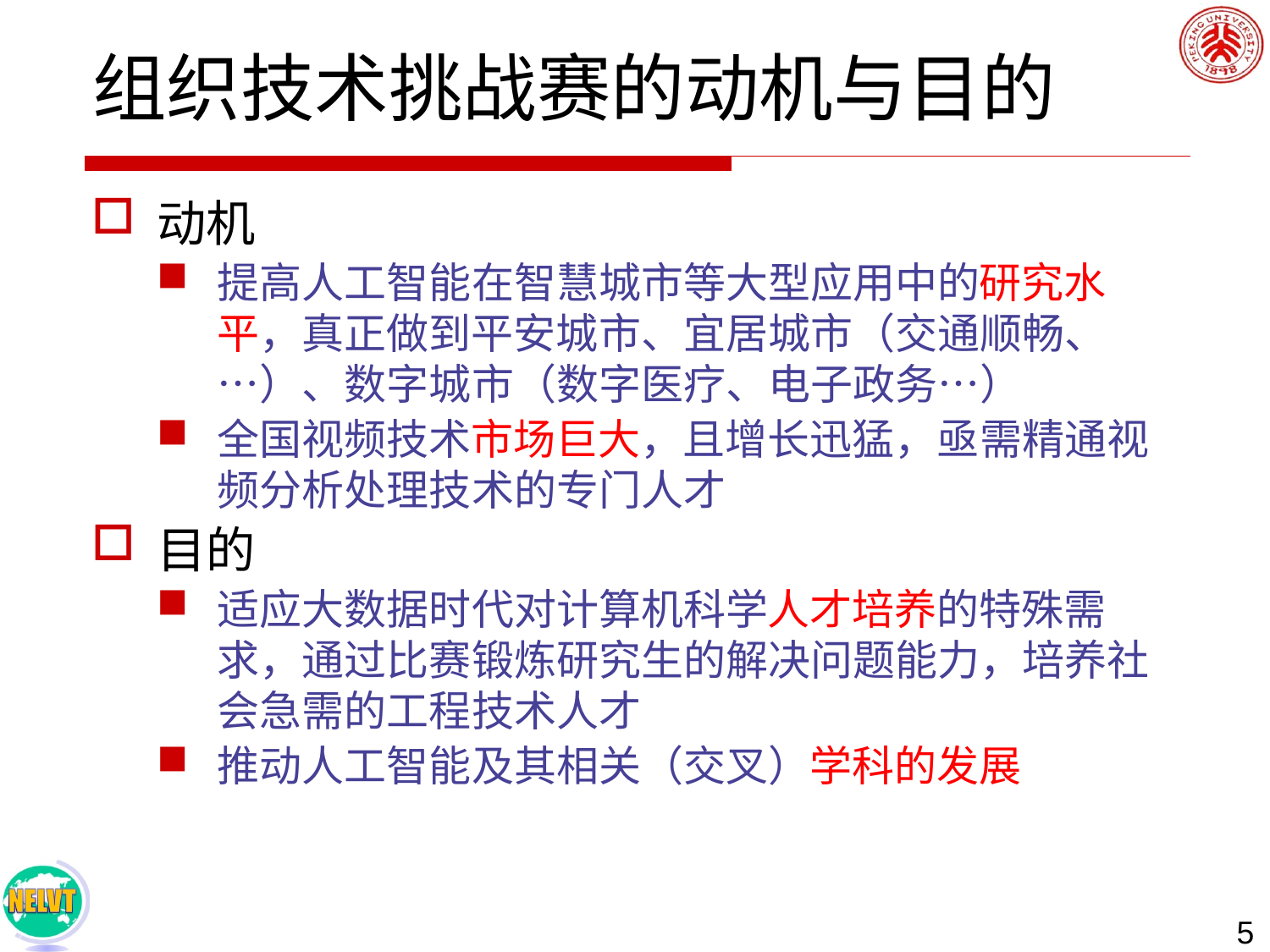

# 组织技术挑战赛的动机与目的
动机
提高人工智能在智慧城市等大型应用中的研究水平，真正做到平安城市、宜居城市（交通顺畅、…）、数字城市（数字医疗、电子政务…）
全国视频技术市场巨大，且增长迅猛，亟需精通视频分析处理技术的专门人才
目的
适应大数据时代对计算机科学人才培养的特殊需求，通过比赛锻炼研究生的解决问题能力，培养社会急需的工程技术人才
推动人工智能及其相关（交叉）学科的发展
5